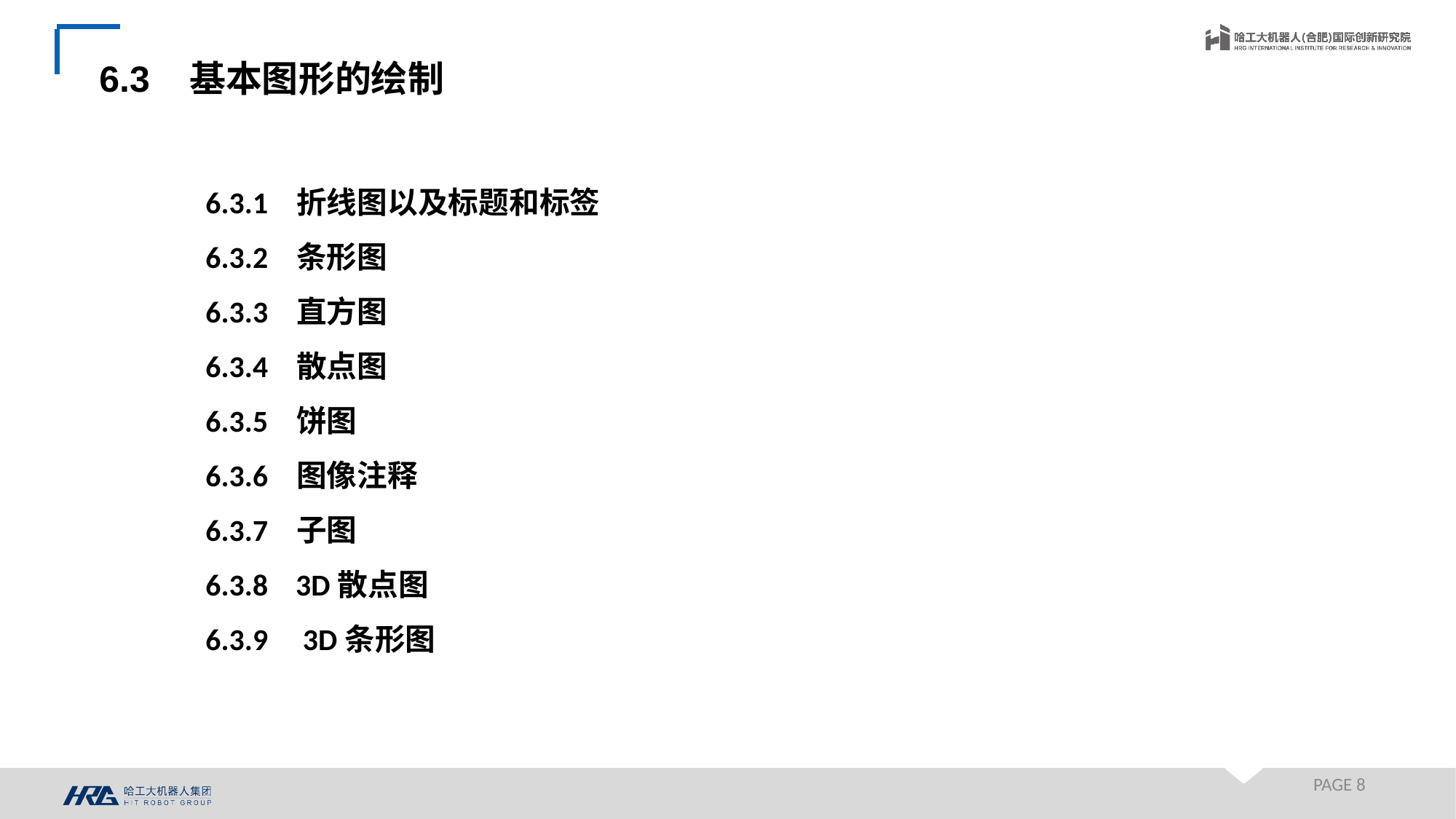

6.3   基本图形的绘制
6.3.1   折线图以及标题和标签
6.3.2   条形图
6.3.3   直方图
6.3.4   散点图
6.3.5   饼图
6.3.6   图像注释
6.3.7   子图
6.3.8    3D散点图
6.3.9     3D条形图